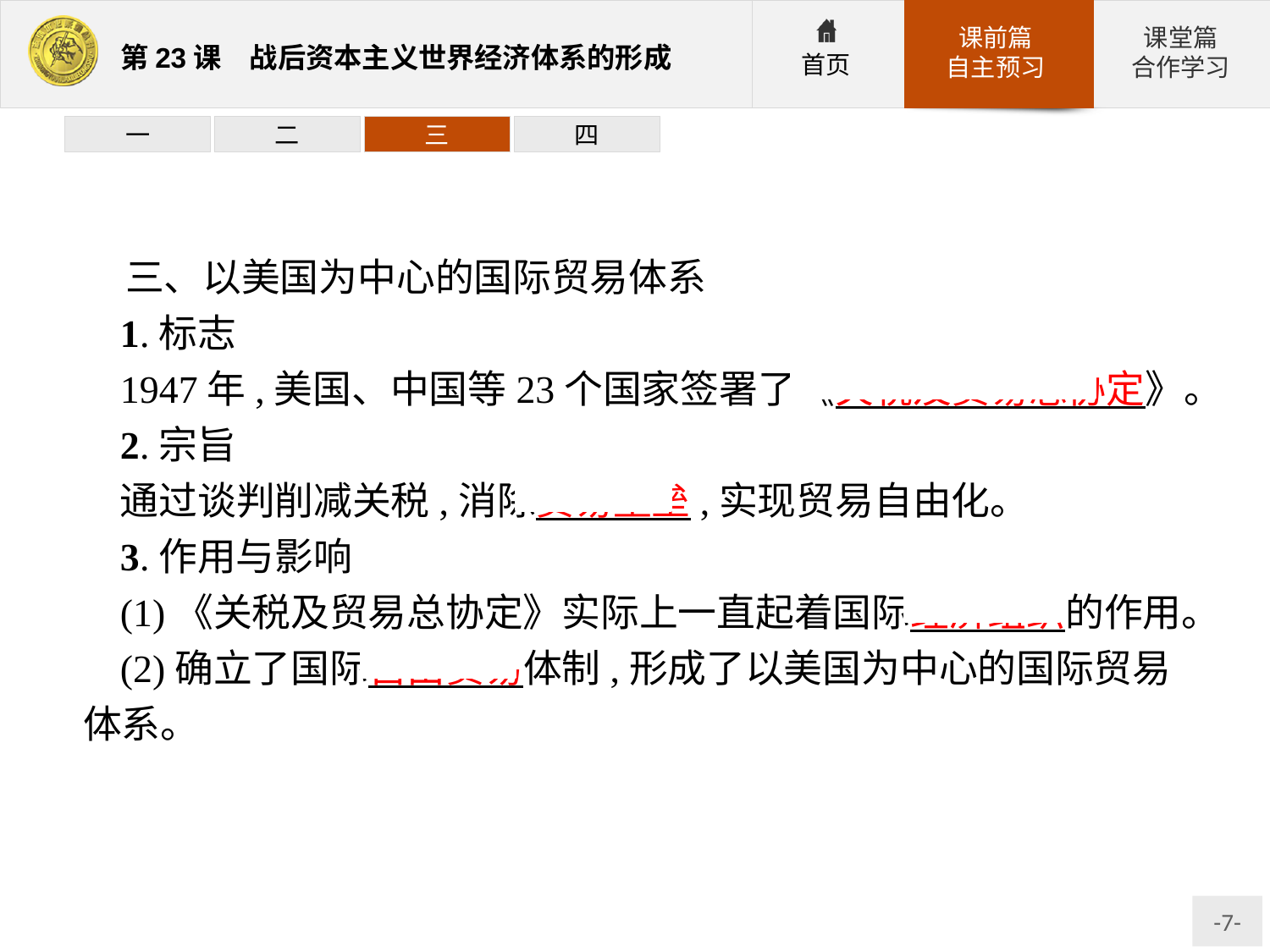

一
二
三
四
三、以美国为中心的国际贸易体系
1.标志
1947年,美国、中国等23个国家签署了《关税及贸易总协定》。
2.宗旨
通过谈判削减关税,消除贸易壁垒,实现贸易自由化。
3.作用与影响
(1)《关税及贸易总协定》实际上一直起着国际经济组织的作用。
(2)确立了国际自由贸易体制,形成了以美国为中心的国际贸易体系。